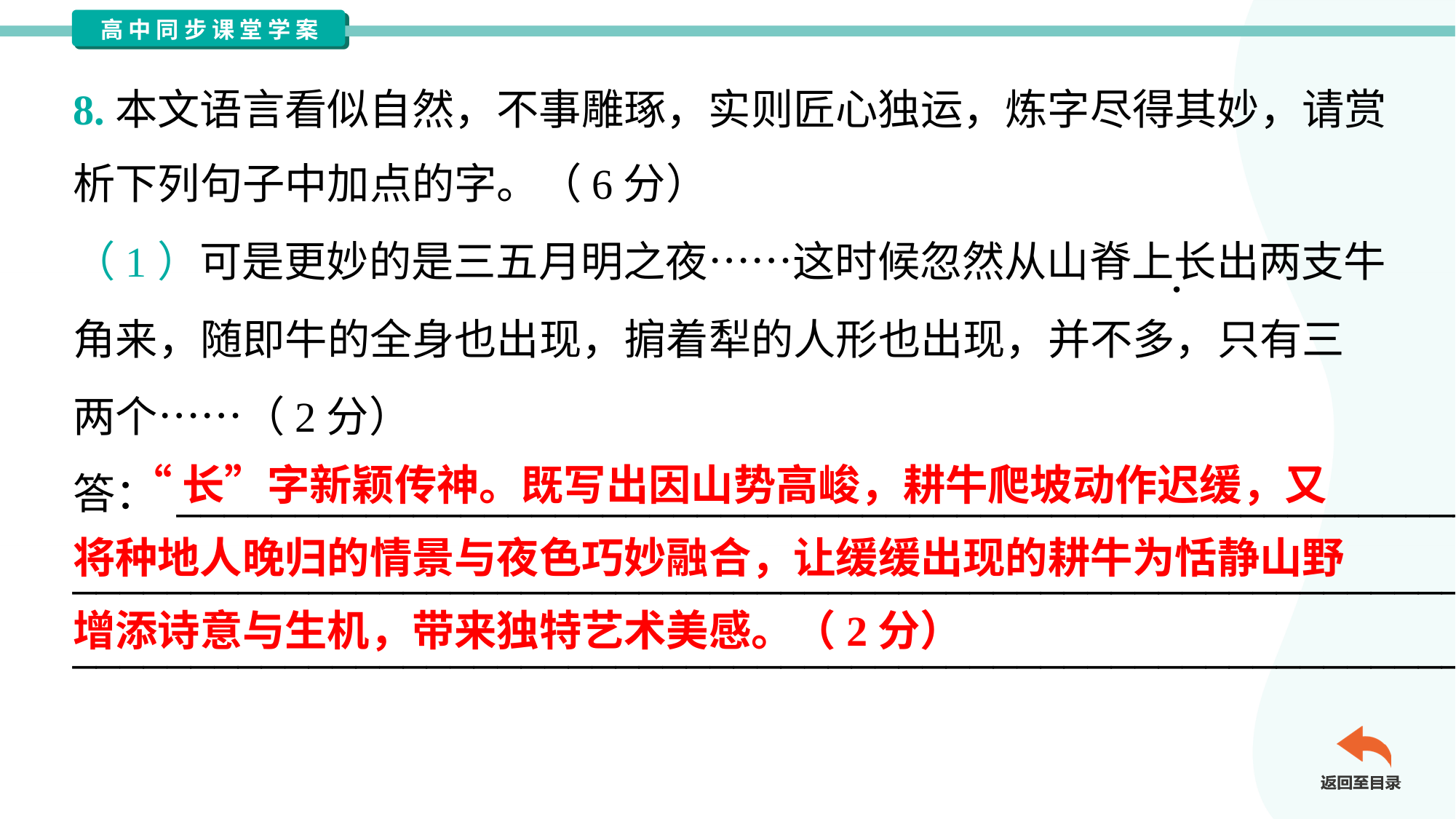

8.本文语言看似自然，不事雕琢，实则匠心独运，炼字尽得其妙，请赏
析下列句子中加点的字。（6分）
（1）可是更妙的是三五月明之夜……这时候忽然从山脊上长出两支牛
角来，随即牛的全身也出现，掮着犁的人形也出现，并不多，只有三
两个……（2分）
答： ________________________________________________________
_____________________________________________________________
_____________________________________________________________

      “长”字新颖传神。既写出因山势高峻，耕牛爬坡动作迟缓，又
将种地人晚归的情景与夜色巧妙融合，让缓缓出现的耕牛为恬静山野
增添诗意与生机，带来独特艺术美感。（2分）